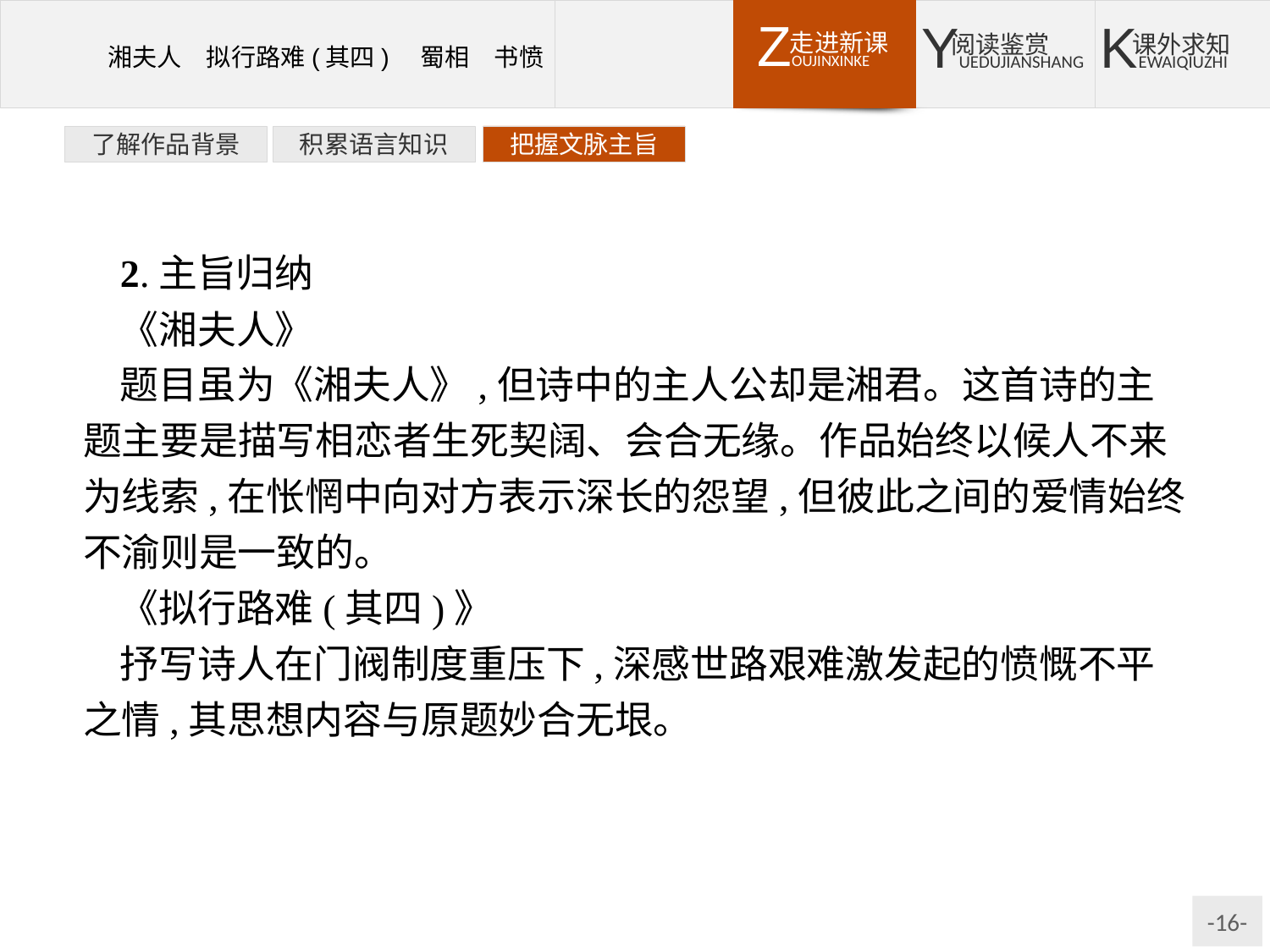

了解作品背景
积累语言知识
把握文脉主旨
2.主旨归纳
《湘夫人》
题目虽为《湘夫人》,但诗中的主人公却是湘君。这首诗的主题主要是描写相恋者生死契阔、会合无缘。作品始终以候人不来为线索,在怅惘中向对方表示深长的怨望,但彼此之间的爱情始终不渝则是一致的。
《拟行路难(其四)》
抒写诗人在门阀制度重压下,深感世路艰难激发起的愤慨不平之情,其思想内容与原题妙合无垠。